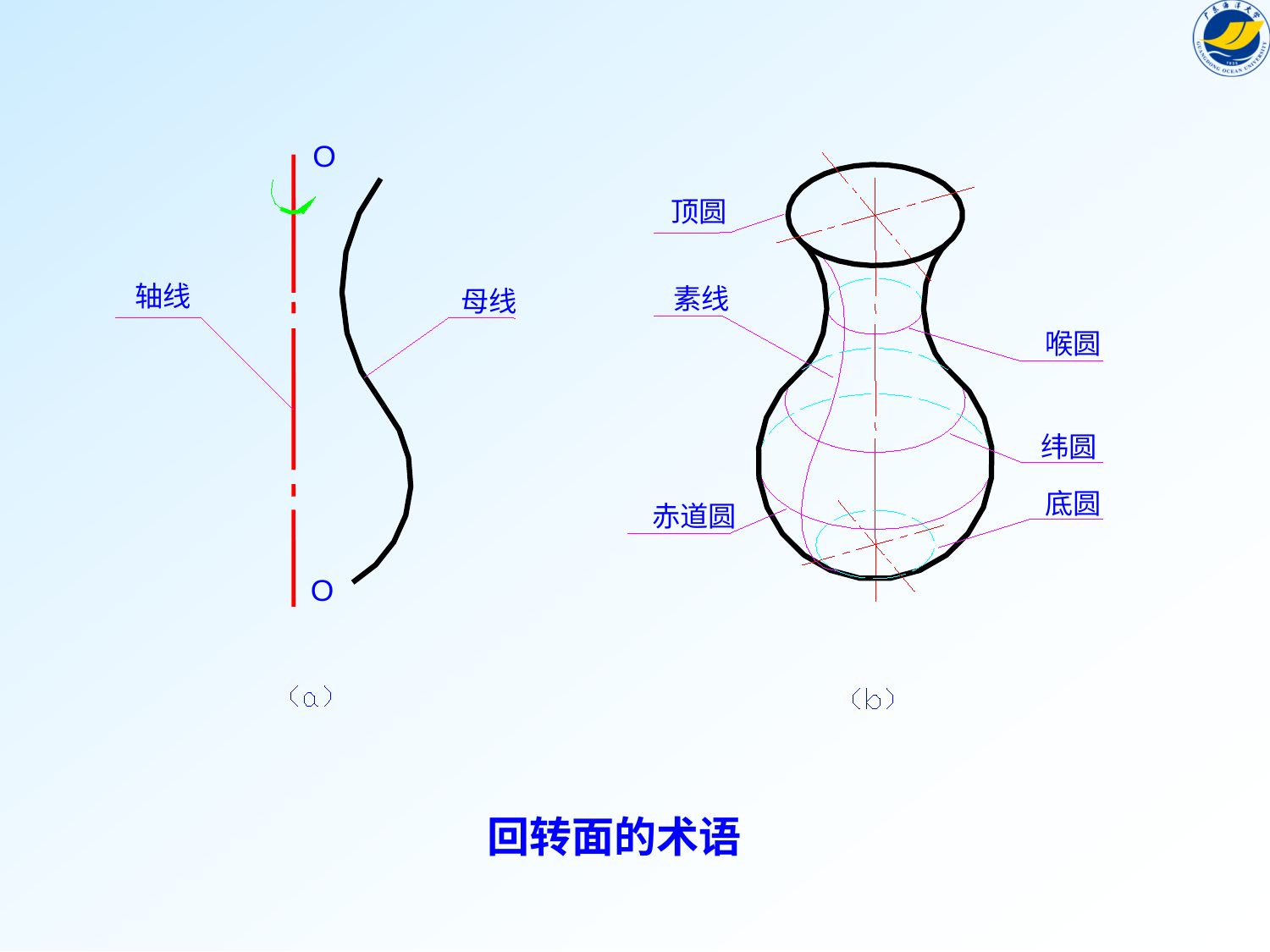

O

顶圆

轴线
素线
母线

喉圆

纬圆

底圆
赤道圆

O

# 回转面的术语